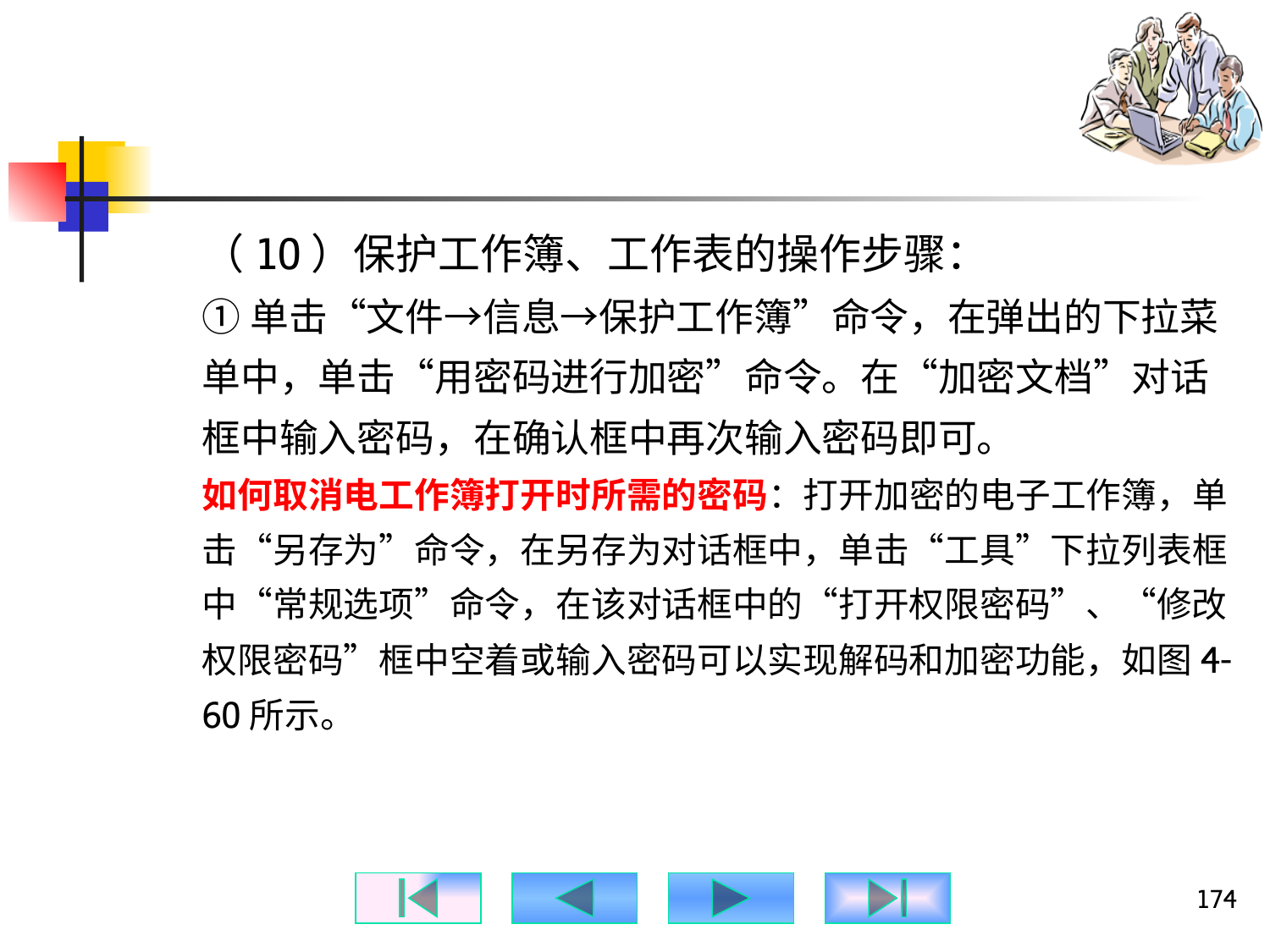

#
（10）保护工作簿、工作表的操作步骤：
①单击“文件→信息→保护工作簿”命令，在弹出的下拉菜单中，单击“用密码进行加密”命令。在“加密文档”对话框中输入密码，在确认框中再次输入密码即可。
如何取消电工作簿打开时所需的密码：打开加密的电子工作簿，单击“另存为”命令，在另存为对话框中，单击“工具”下拉列表框中“常规选项”命令，在该对话框中的“打开权限密码”、“修改权限密码”框中空着或输入密码可以实现解码和加密功能，如图4-60所示。

174